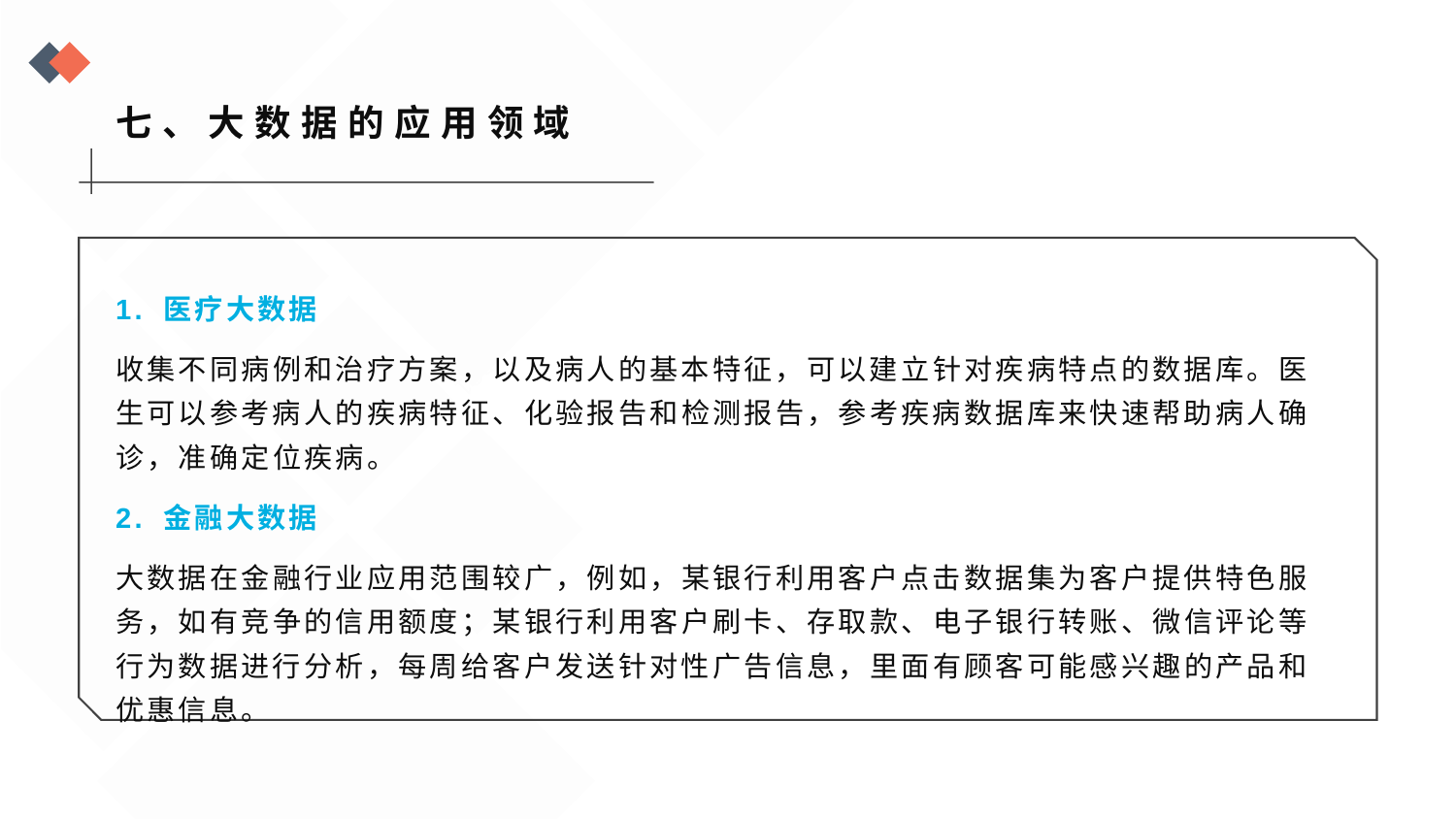

七、大数据的应用领域

1. 医疗大数据
收集不同病例和治疗方案，以及病人的基本特征，可以建立针对疾病特点的数据库。医生可以参考病人的疾病特征、化验报告和检测报告，参考疾病数据库来快速帮助病人确诊，准确定位疾病。
2. 金融大数据
大数据在金融行业应用范围较广，例如，某银行利用客户点击数据集为客户提供特色服务，如有竞争的信用额度；某银行利用客户刷卡、存取款、电子银行转账、微信评论等行为数据进行分析，每周给客户发送针对性广告信息，里面有顾客可能感兴趣的产品和优惠信息。